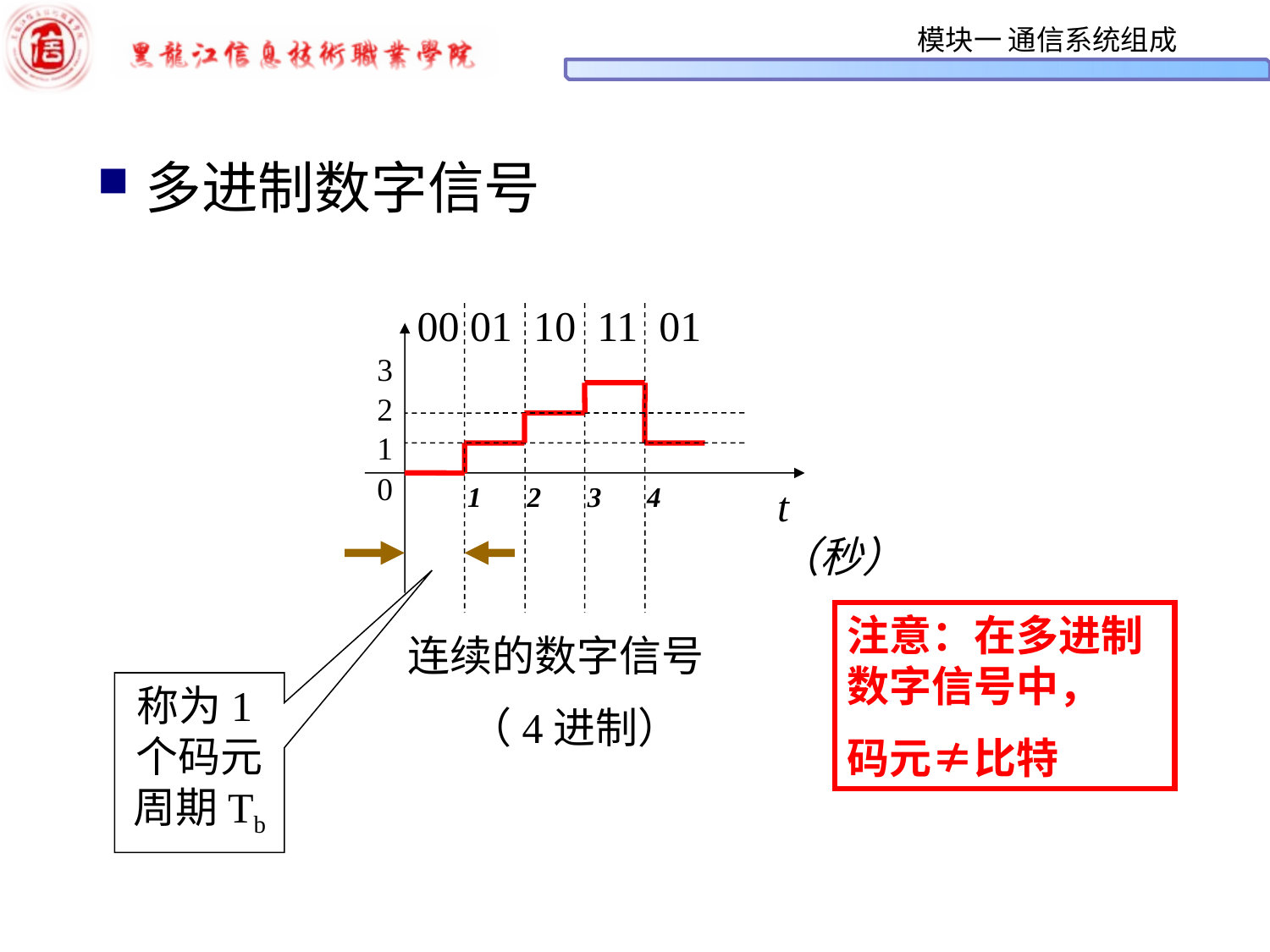

多进制数字信号
00 01  10  11  01

3
2

1

0

1
2
3
4
t（秒）

注意：在多进制数字信号中，
码元≠比特
连续的数字信号
（4进制）
称为1个码元周期Tb